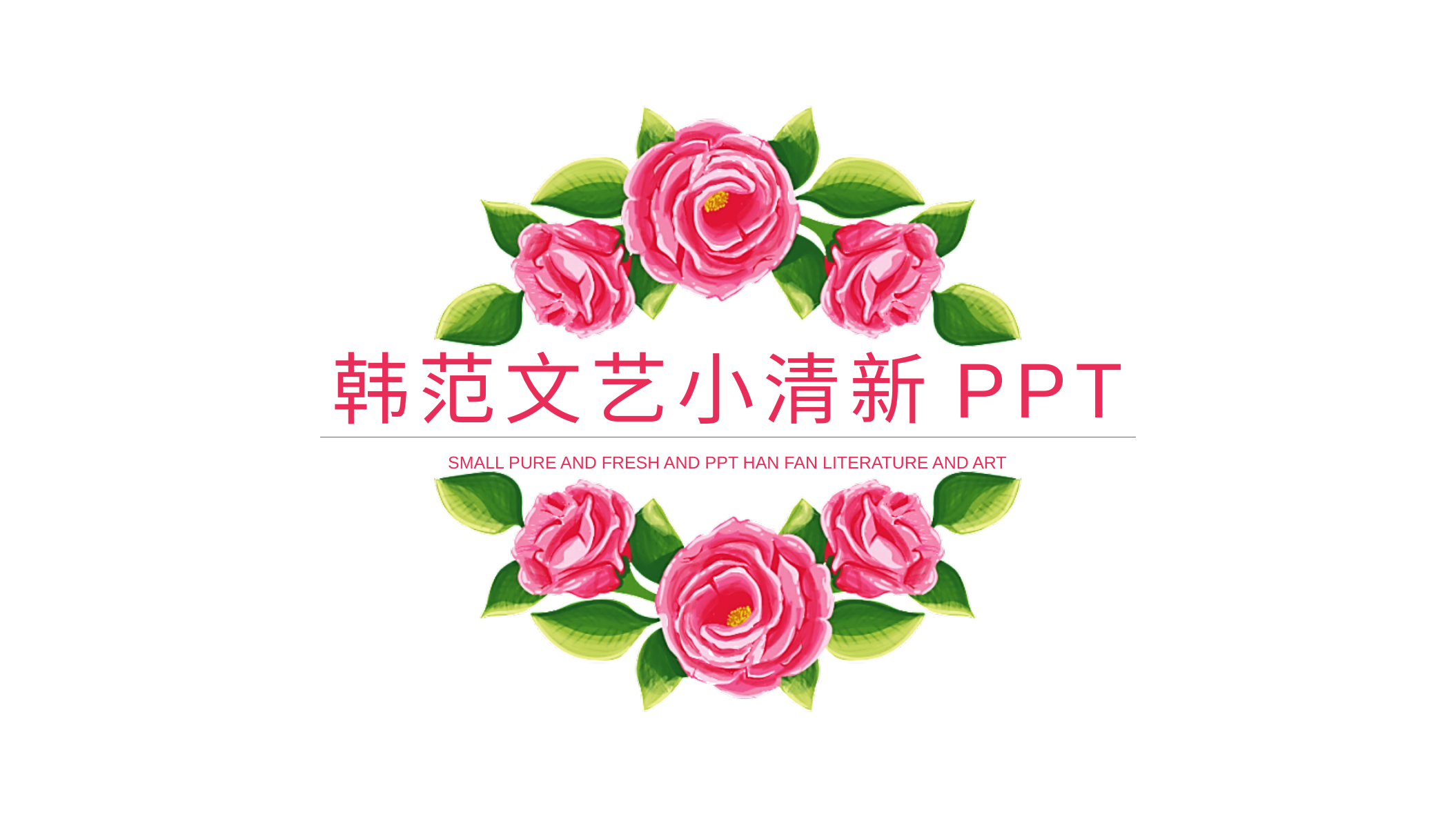

韩范文艺小清新PPT
SMALL PURE AND FRESH AND PPT HAN FAN LITERATURE AND ART